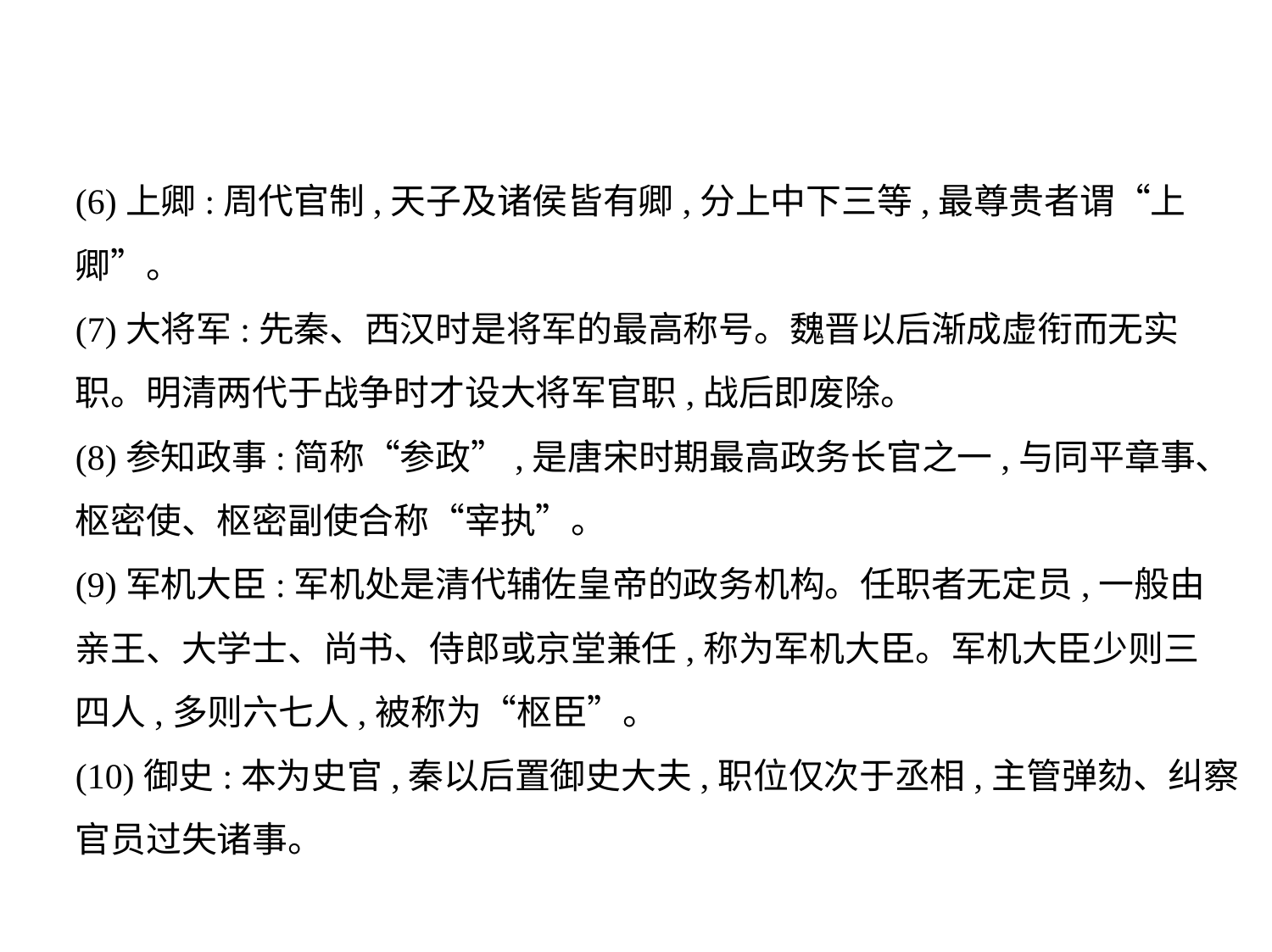

(6)上卿:周代官制,天子及诸侯皆有卿,分上中下三等,最尊贵者谓“上
卿”。
(7)大将军:先秦、西汉时是将军的最高称号。魏晋以后渐成虚衔而无实
职。明清两代于战争时才设大将军官职,战后即废除。
(8)参知政事:简称“参政”,是唐宋时期最高政务长官之一,与同平章事、
枢密使、枢密副使合称“宰执”。
(9)军机大臣:军机处是清代辅佐皇帝的政务机构。任职者无定员,一般由
亲王、大学士、尚书、侍郎或京堂兼任,称为军机大臣。军机大臣少则三
四人,多则六七人,被称为“枢臣”。
(10)御史:本为史官,秦以后置御史大夫,职位仅次于丞相,主管弹劾、纠察
官员过失诸事。